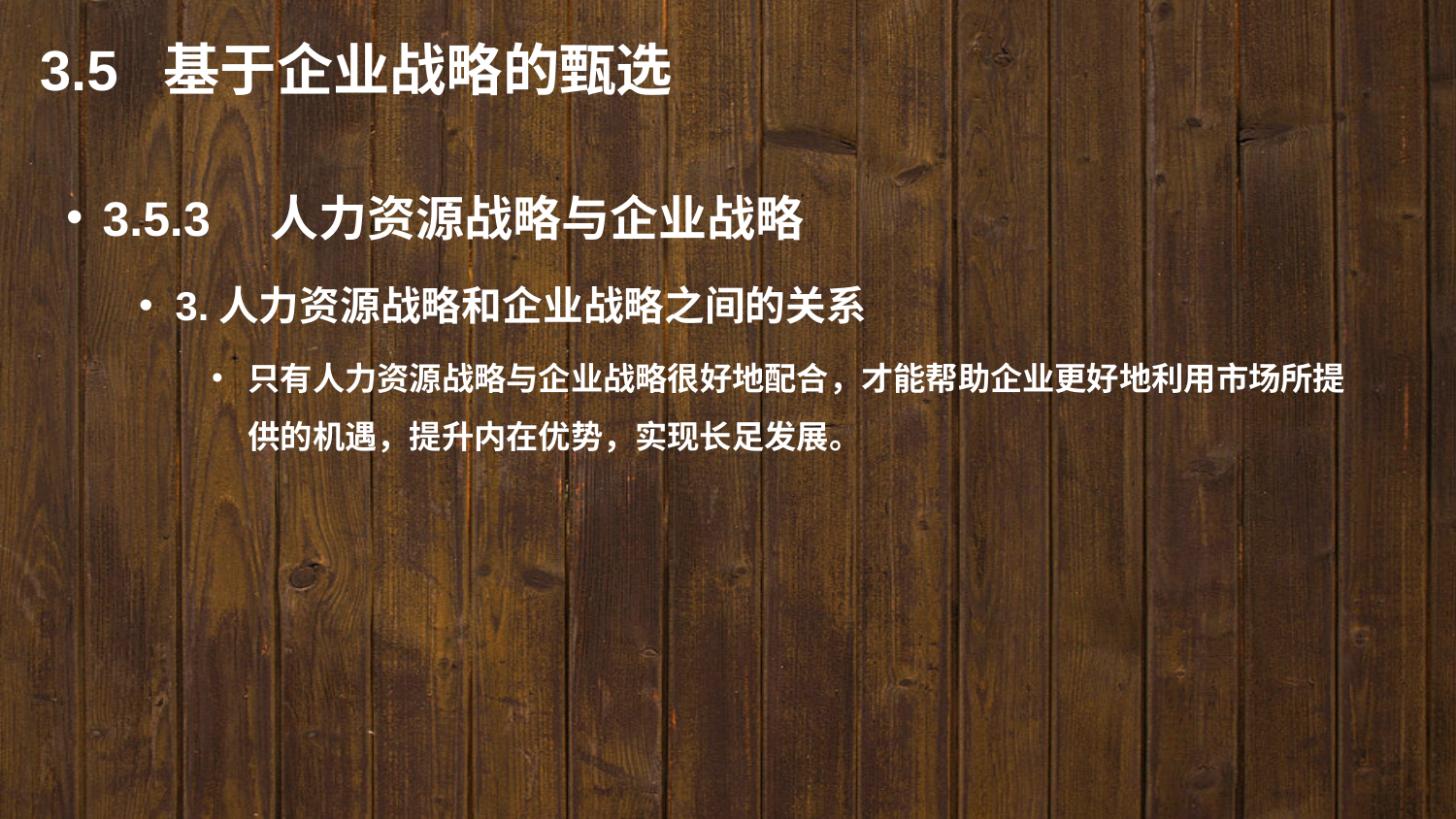

3.5  基于企业战略的甄选
3.5.3　人力资源战略与企业战略
3.人力资源战略和企业战略之间的关系
只有人力资源战略与企业战略很好地配合，才能帮助企业更好地利用市场所提供的机遇，提升内在优势，实现长足发展。